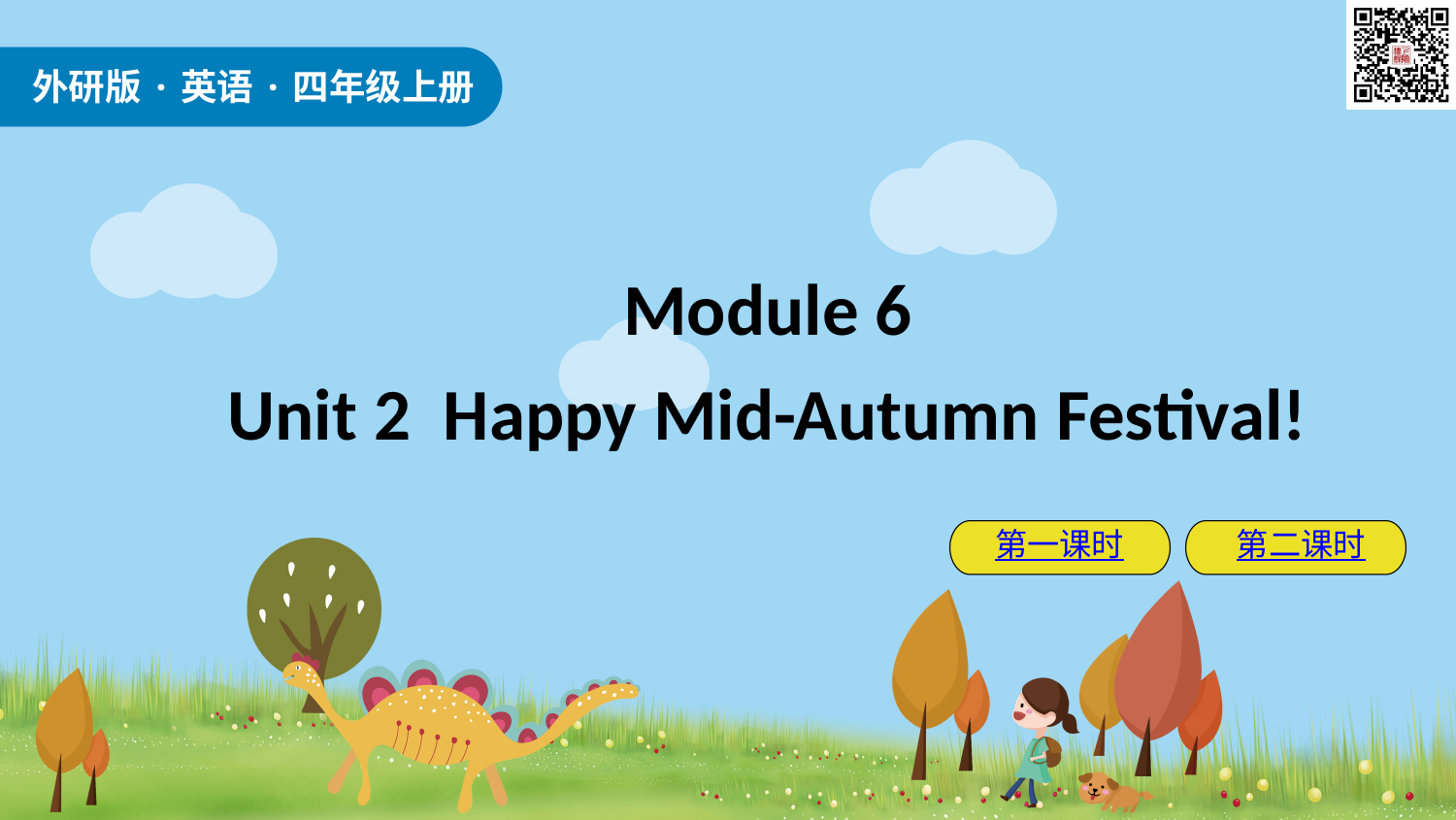

外研版·英语·四年级上册
Module 6
Unit 2  Happy Mid-Autumn Festival!
第一课时
第二课时